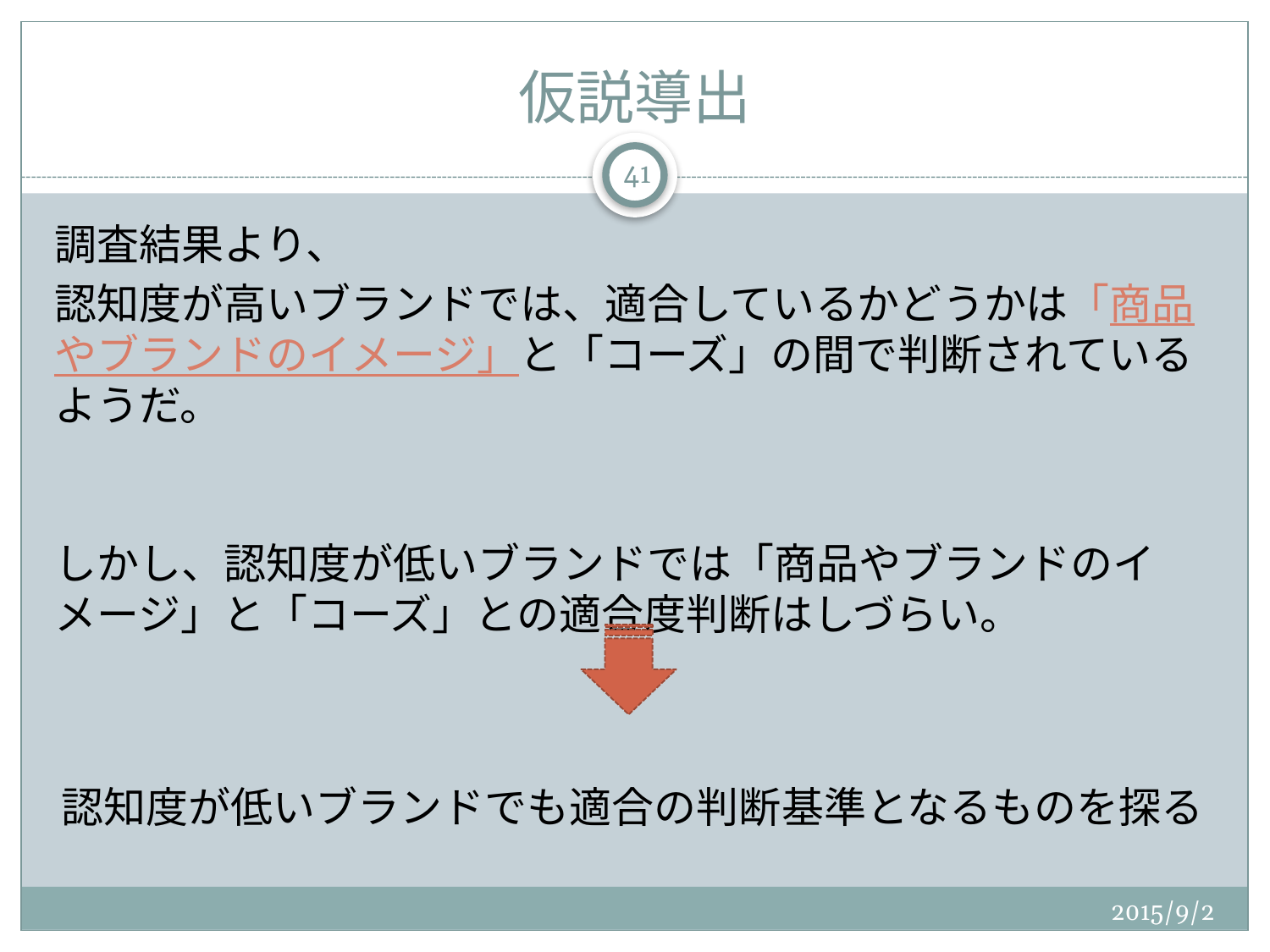

# 仮説導出
41
調査結果より、
認知度が高いブランドでは、適合しているかどうかは「商品やブランドのイメージ」と「コーズ」の間で判断されているようだ。

しかし、認知度が低いブランドでは「商品やブランドのイメージ」と「コーズ」との適合度判断はしづらい。

認知度が低いブランドでも適合の判断基準となるものを探る

2015/9/2